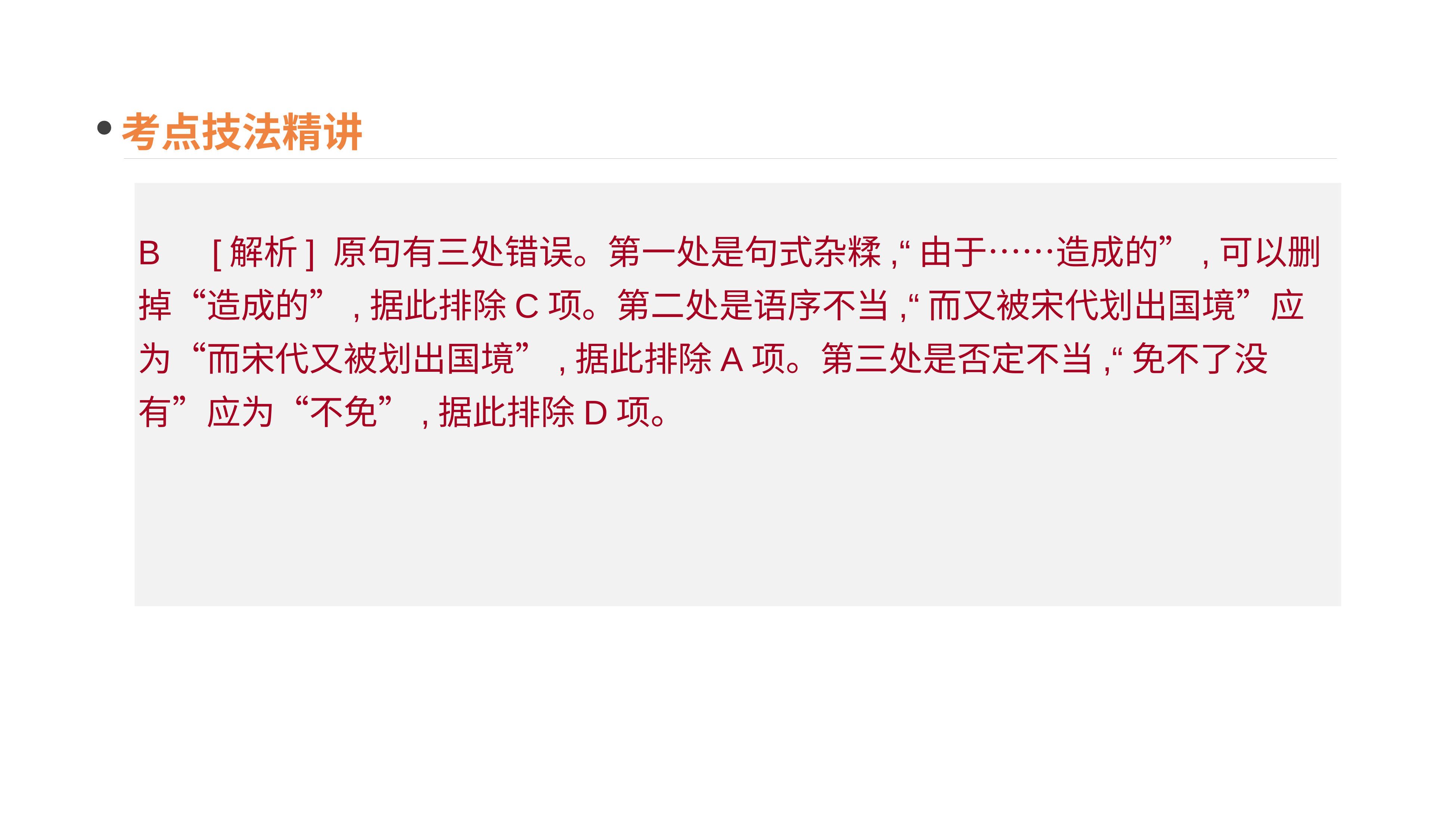

考点技法精讲

B　[解析] 原句有三处错误。第一处是句式杂糅,“由于……造成的”,可以删掉“造成的”,据此排除C项。第二处是语序不当,“而又被宋代划出国境”应为“而宋代又被划出国境”,据此排除A项。第三处是否定不当,“免不了没有”应为“不免”,据此排除D项。